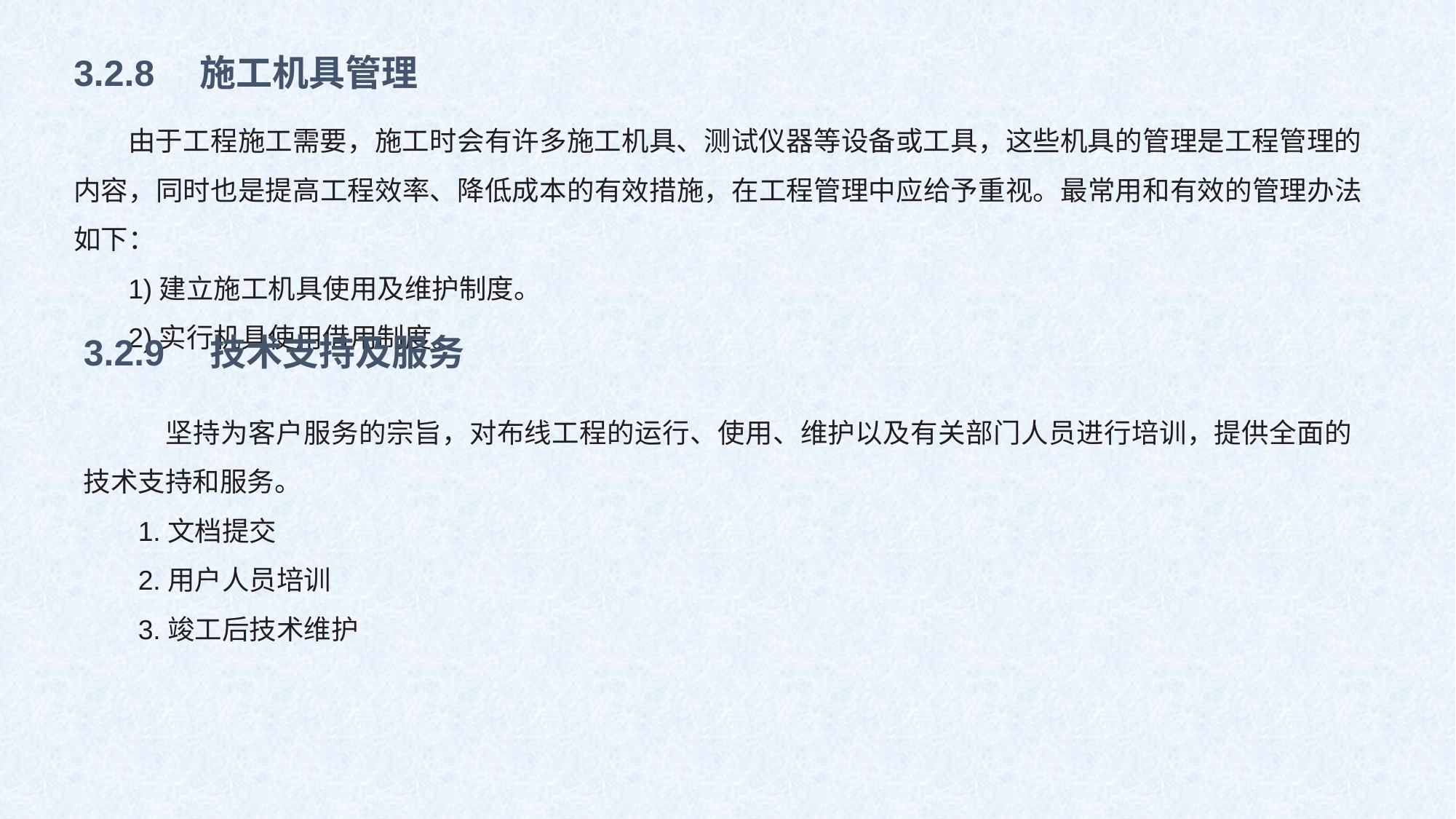

3.2.8　施工机具管理
由于工程施工需要，施工时会有许多施工机具、测试仪器等设备或工具，这些机具的管理是工程管理的内容，同时也是提高工程效率、降低成本的有效措施，在工程管理中应给予重视。最常用和有效的管理办法如下：
1)建立施工机具使用及维护制度。
2)实行机具使用借用制度。
3.2.9　技术支持及服务
　坚持为客户服务的宗旨，对布线工程的运行、使用、维护以及有关部门人员进行培训，提供全面的技术支持和服务。
1.文档提交
2.用户人员培训
3.竣工后技术维护